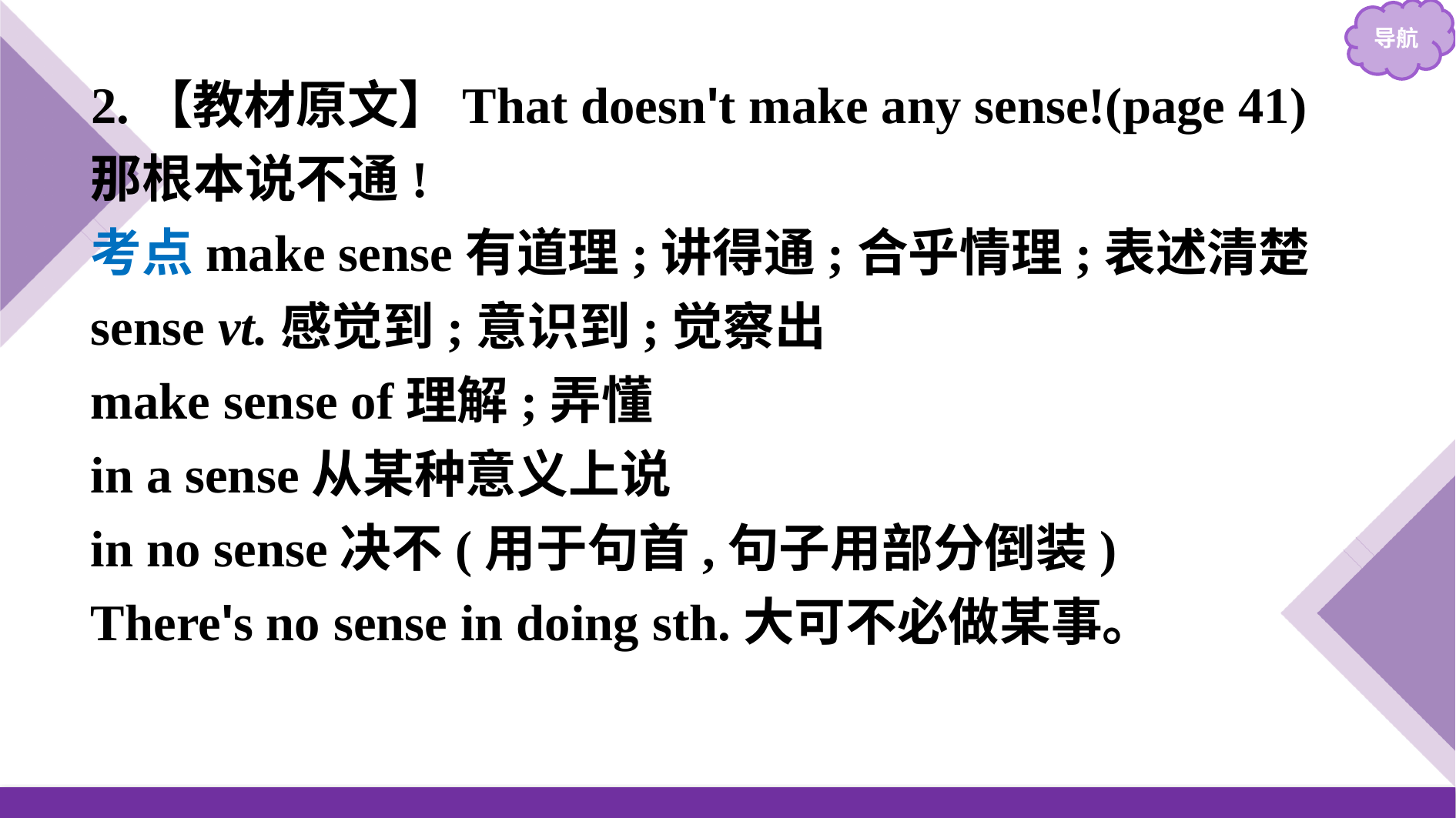

2.【教材原文】That doesn't make any sense!(page 41)
那根本说不通!
考点make sense有道理;讲得通;合乎情理;表述清楚
sense vt.感觉到;意识到;觉察出
make sense of理解;弄懂
in a sense从某种意义上说
in no sense决不(用于句首,句子用部分倒装)
There's no sense in doing sth.大可不必做某事。